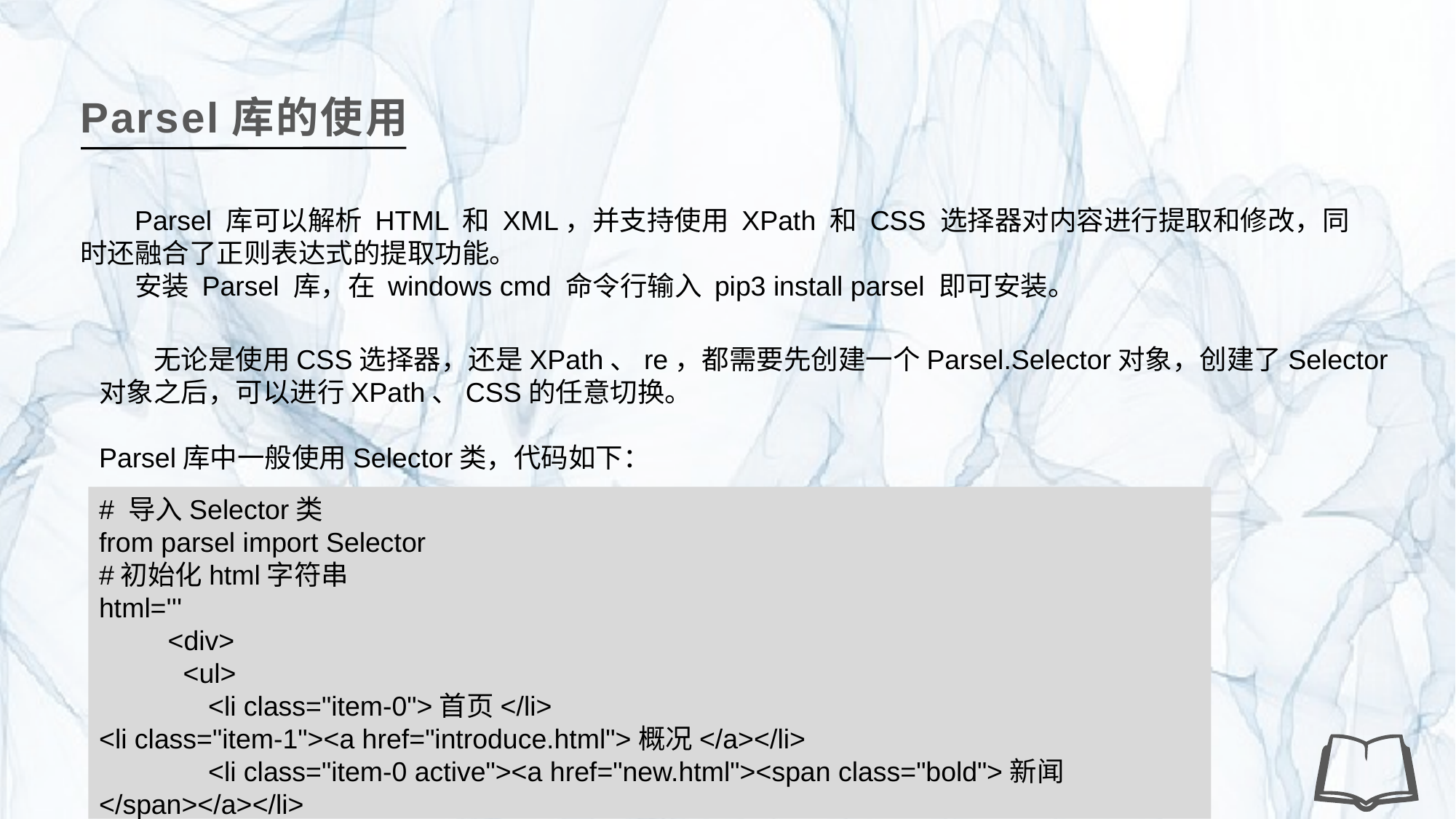

Parsel库的使用
Parsel 库可以解析 HTML 和 XML，并支持使用 XPath 和 CSS 选择器对内容进行提取和修改，同时还融合了正则表达式的提取功能。
安装 Parsel 库，在 windows cmd 命令行输入 pip3 install parsel 即可安装。
无论是使用CSS选择器，还是XPath、re，都需要先创建一个Parsel.Selector对象，创建了Selector对象之后，可以进行XPath、CSS的任意切换。

Parsel库中一般使用Selector类，代码如下：
# 导入Selector类
from parsel import Selector
#初始化html字符串
html='''
         <div>
           <ul>
   	<li class="item-0">首页</li>
<li class="item-1"><a href="introduce.html">概况</a></li>
   	<li class="item-0 active"><a href="new.html"><span class="bold">新闻   	</span></a></li>

67